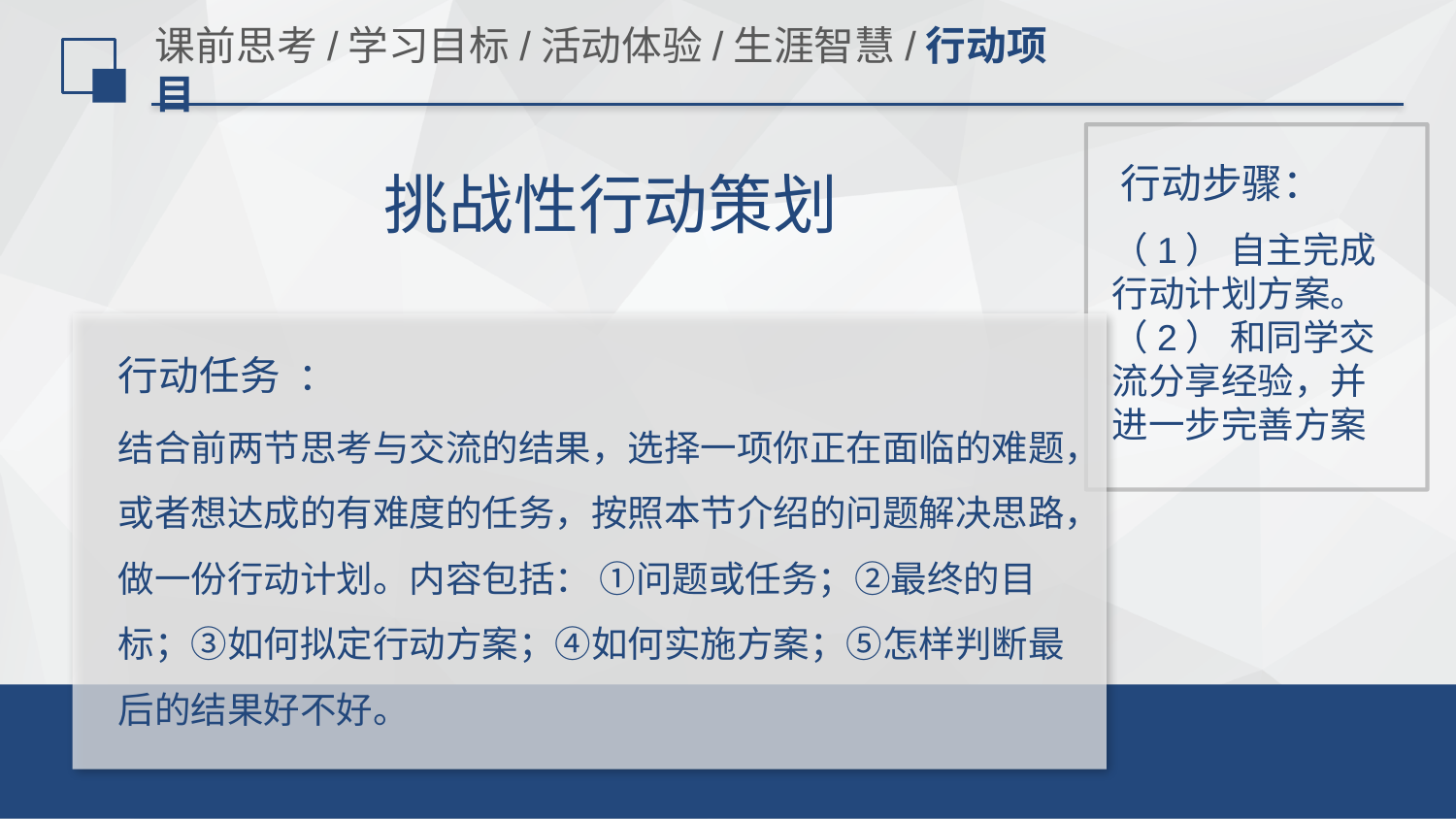

# 课前思考/学习目标/活动体验/生涯智慧/行动项目

行动步骤：
挑战性行动策划
（1） 自主完成行动计划方案。
（2） 和同学交流分享经验，并进一步完善方案

行动任务  ：
结合前两节思考与交流的结果，选择一项你正在面临的难题，或者想达成的有难度的任务，按照本节介绍的问题解决思路，做一份行动计划。内容包括： ①问题或任务；②最终的目标；③如何拟定行动方案；④如何实施方案；⑤怎样判断最后的结果好不好。